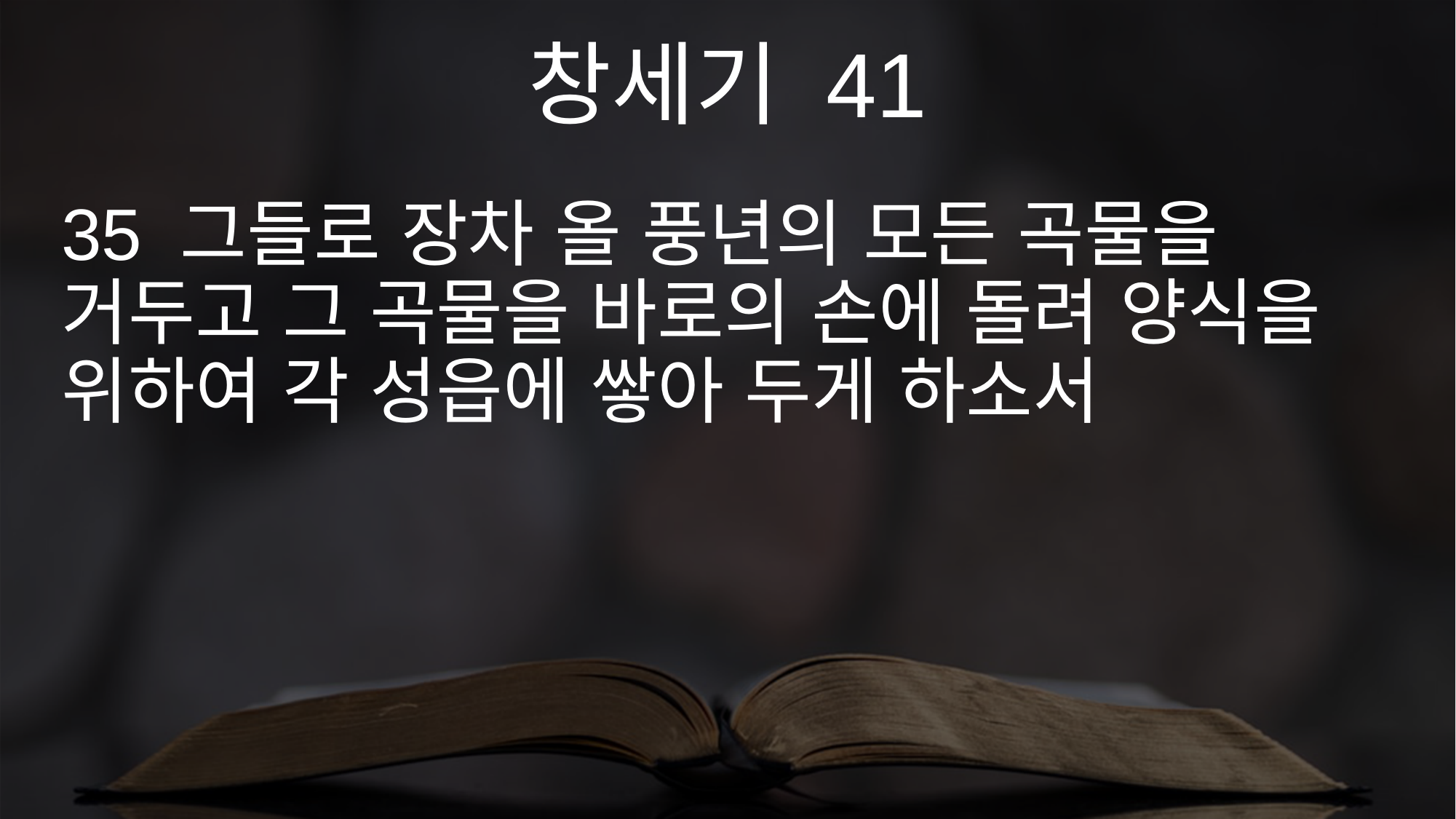

창세기 41
35 그들로 장차 올 풍년의 모든 곡물을 거두고 그 곡물을 바로의 손에 돌려 양식을 위하여 각 성읍에 쌓아 두게 하소서